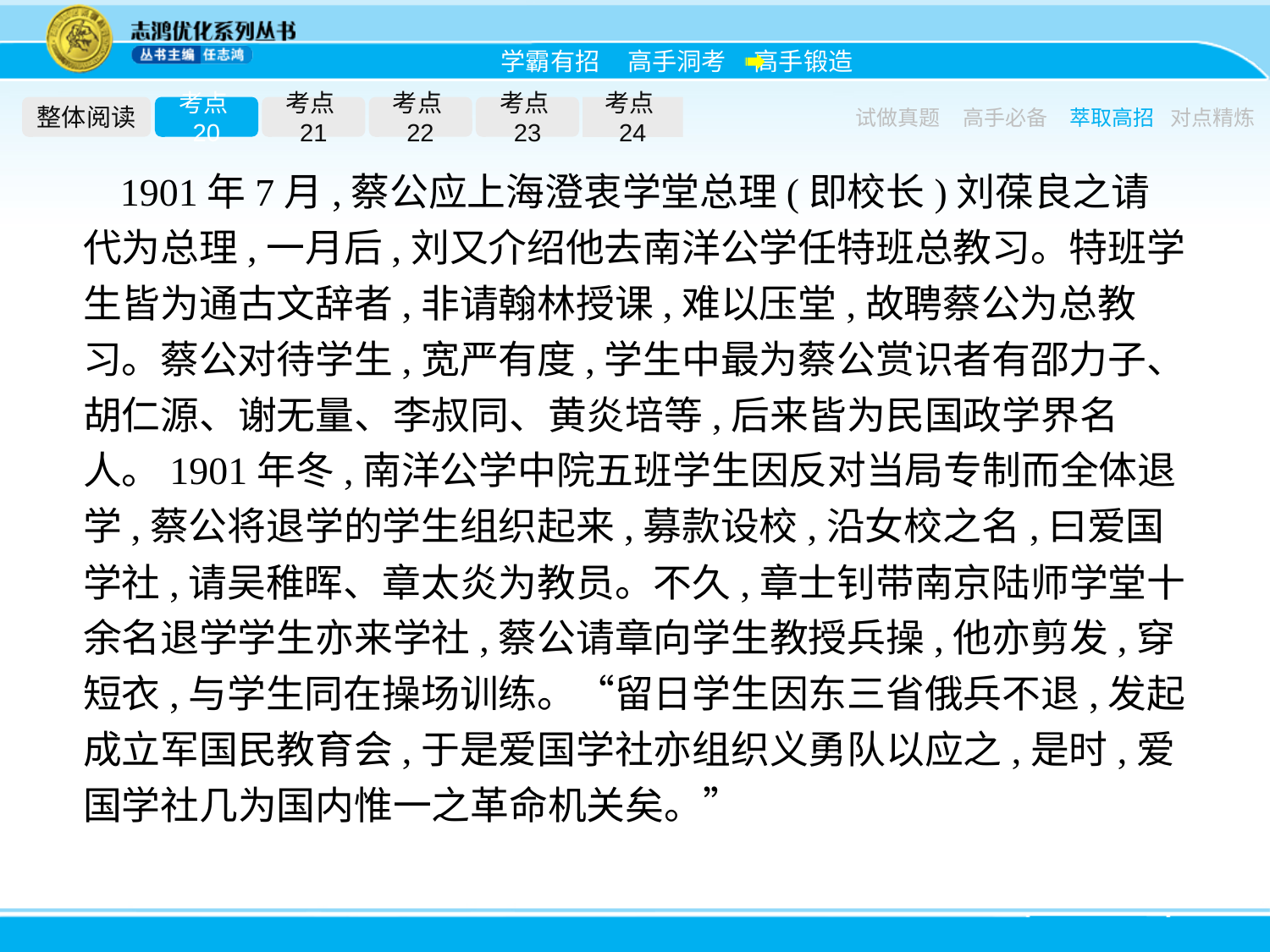

整体阅读
考点20
考点21
考点22
考点23
考点24
试做真题
高手必备
萃取高招
对点精炼
1901年7月,蔡公应上海澄衷学堂总理(即校长)刘葆良之请代为总理,一月后,刘又介绍他去南洋公学任特班总教习。特班学生皆为通古文辞者,非请翰林授课,难以压堂,故聘蔡公为总教习。蔡公对待学生,宽严有度,学生中最为蔡公赏识者有邵力子、胡仁源、谢无量、李叔同、黄炎培等,后来皆为民国政学界名人。1901年冬,南洋公学中院五班学生因反对当局专制而全体退学,蔡公将退学的学生组织起来,募款设校,沿女校之名,曰爱国学社,请吴稚晖、章太炎为教员。不久,章士钊带南京陆师学堂十余名退学学生亦来学社,蔡公请章向学生教授兵操,他亦剪发,穿短衣,与学生同在操场训练。“留日学生因东三省俄兵不退,发起成立军国民教育会,于是爱国学社亦组织义勇队以应之,是时,爱国学社几为国内惟一之革命机关矣。”